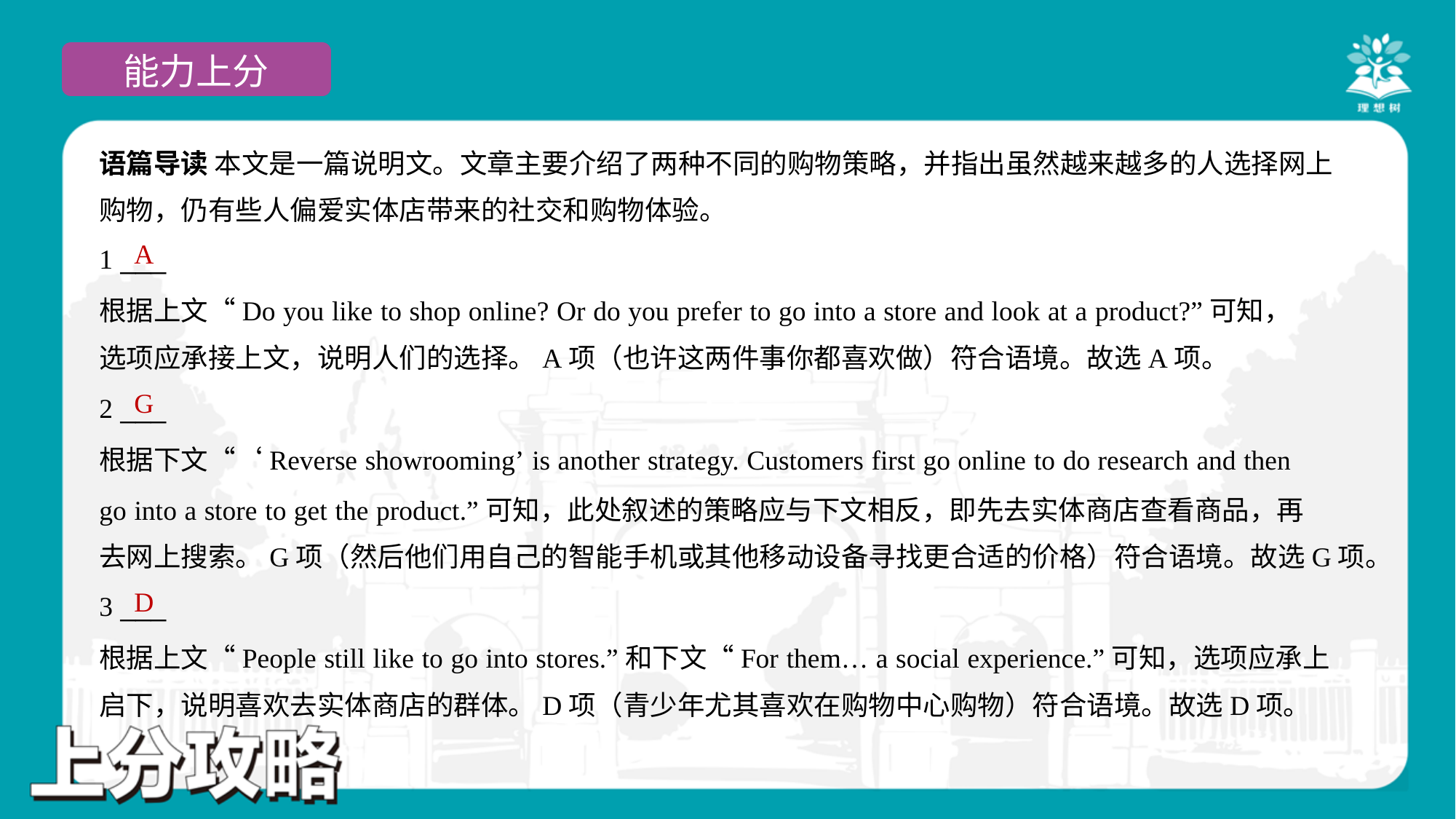

语篇导读 本文是一篇说明文。文章主要介绍了两种不同的购物策略，并指出虽然越来越多的人选择网上
购物，仍有些人偏爱实体店带来的社交和购物体验。
A
1 ___
根据上文“Do you like to shop online? Or do you prefer to go into a store and look at a product?”可知，
选项应承接上文，说明人们的选择。A项（也许这两件事你都喜欢做）符合语境。故选A项。
G
2 ___
根据下文“‘Reverse showrooming’ is another strategy. Customers first go online to do research and then
go into a store to get the product.”可知，此处叙述的策略应与下文相反，即先去实体商店查看商品，再
去网上搜索。G项（然后他们用自己的智能手机或其他移动设备寻找更合适的价格）符合语境。故选G项。
D
3 ___
根据上文“People still like to go into stores.”和下文“For them… a social experience.”可知，选项应承上
启下，说明喜欢去实体商店的群体。D项（青少年尤其喜欢在购物中心购物）符合语境。故选D项。